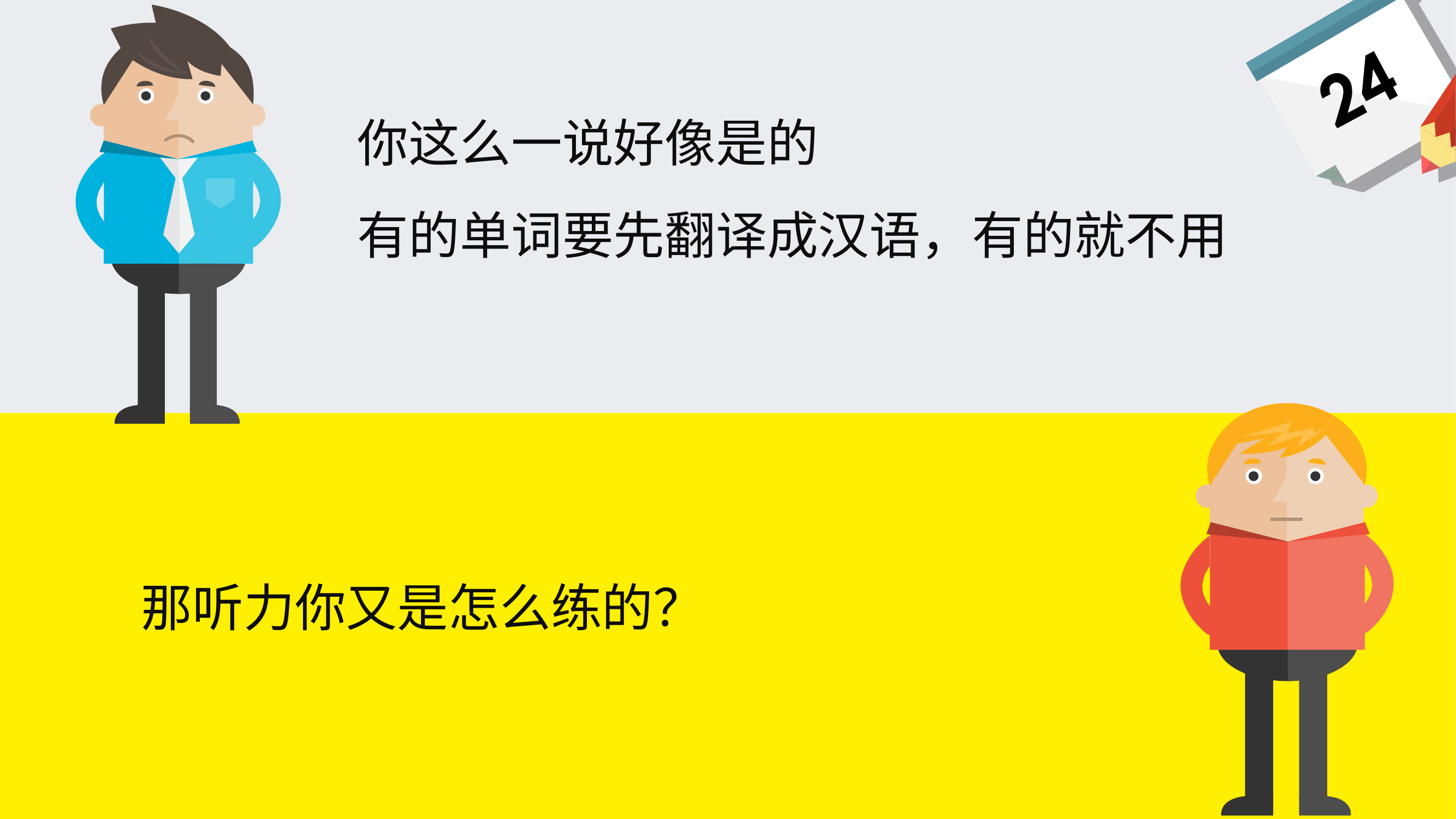

你这么一说好像是的
有的单词要先翻译成汉语，有的就不用

那听力你又是怎么练的？